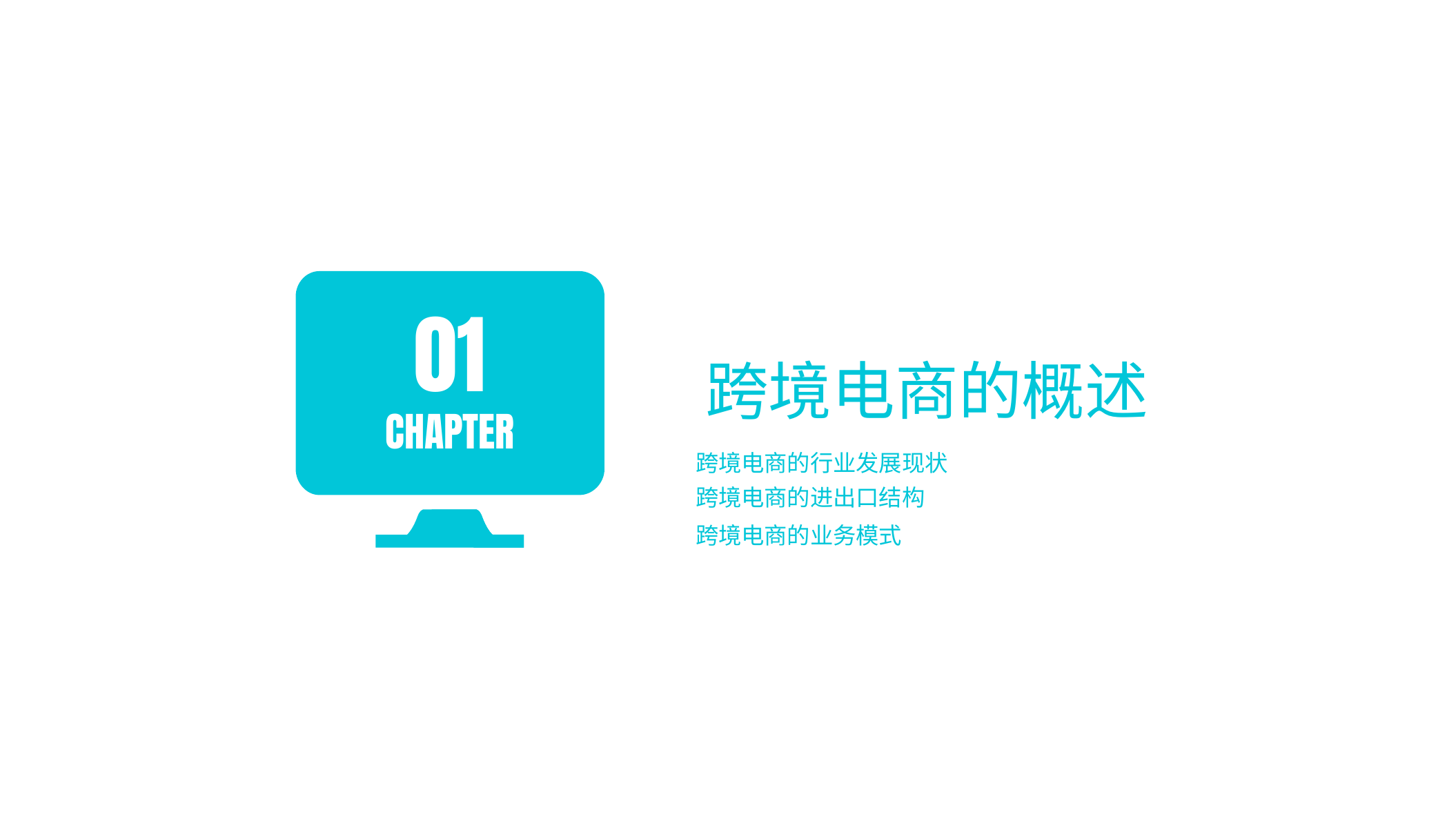

01
CHAPTER
跨境电商的概述
跨境电商的行业发展现状
跨境电商的进出口结构
跨境电商的业务模式